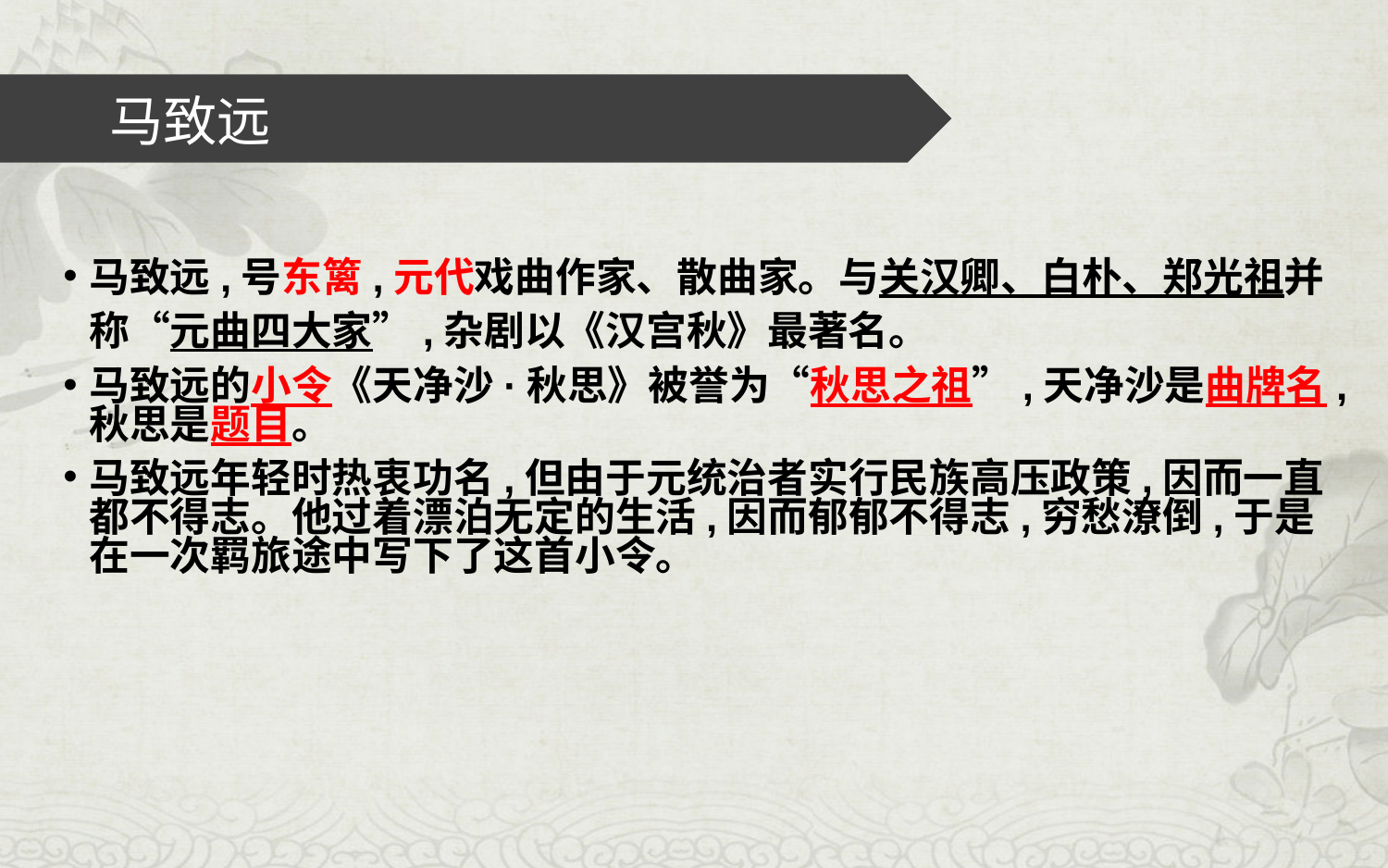

# 马致远
马致远,号东篱,元代戏曲作家、散曲家。与关汉卿、白朴、郑光祖并称“元曲四大家”,杂剧以《汉宫秋》最著名。
马致远的小令《天净沙·秋思》被誉为“秋思之祖”,天净沙是曲牌名,秋思是题目。
马致远年轻时热衷功名,但由于元统治者实行民族高压政策,因而一直都不得志。他过着漂泊无定的生活,因而郁郁不得志,穷愁潦倒,于是在一次羁旅途中写下了这首小令。